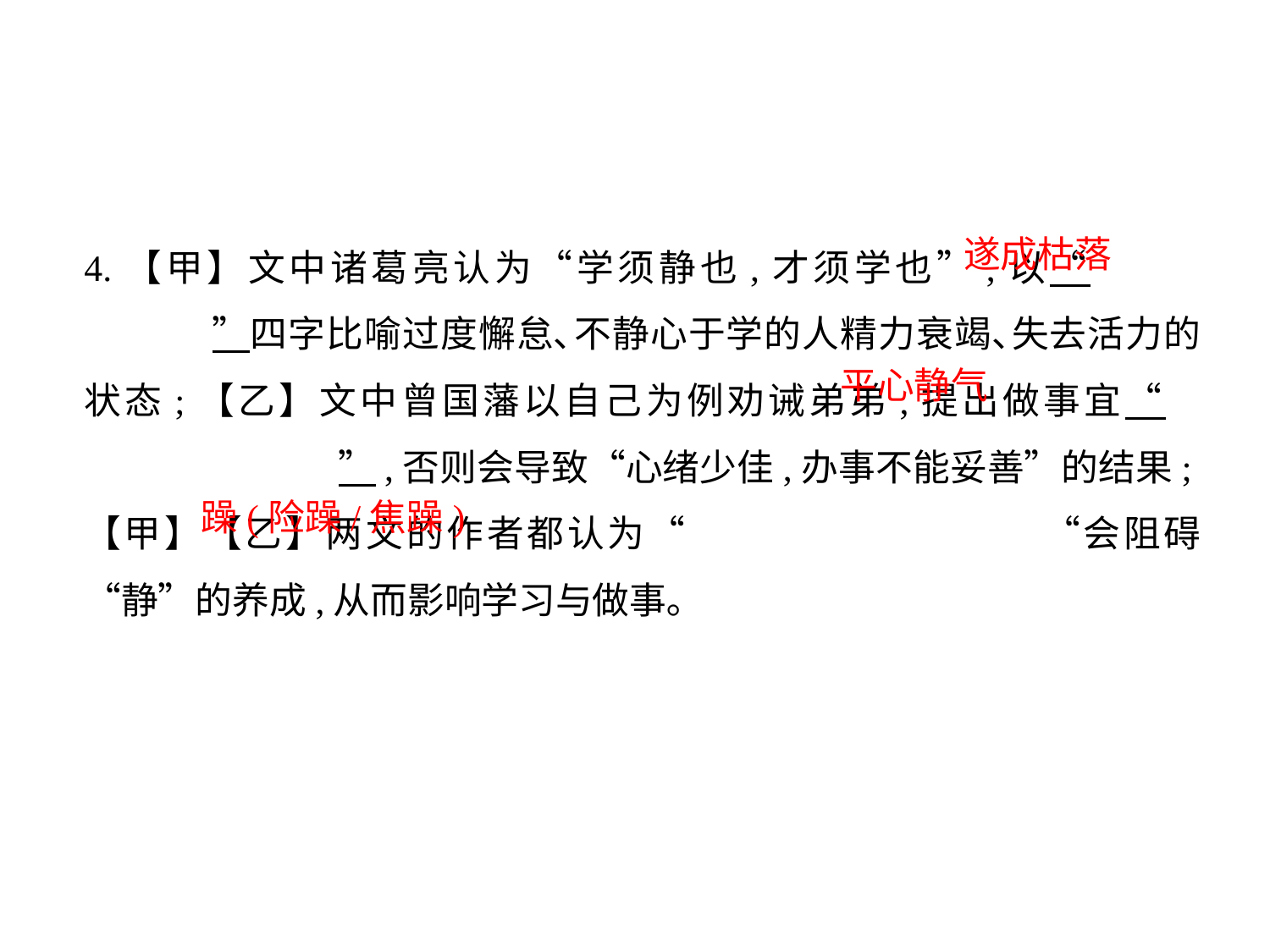

4.【甲】文中诸葛亮认为“学须静也,才须学也”,以“		”四字比喻过度懈怠､不静心于学的人精力衰竭､失去活力的状态;【乙】文中曾国藩以自己为例劝诫弟弟,提出做事宜“			”,否则会导致“心绪少佳,办事不能妥善”的结果;【甲】【乙】两文的作者都认为“			 “会阻碍“静”的养成,从而影响学习与做事｡
遂成枯落
平心静气
躁(险躁/焦躁)